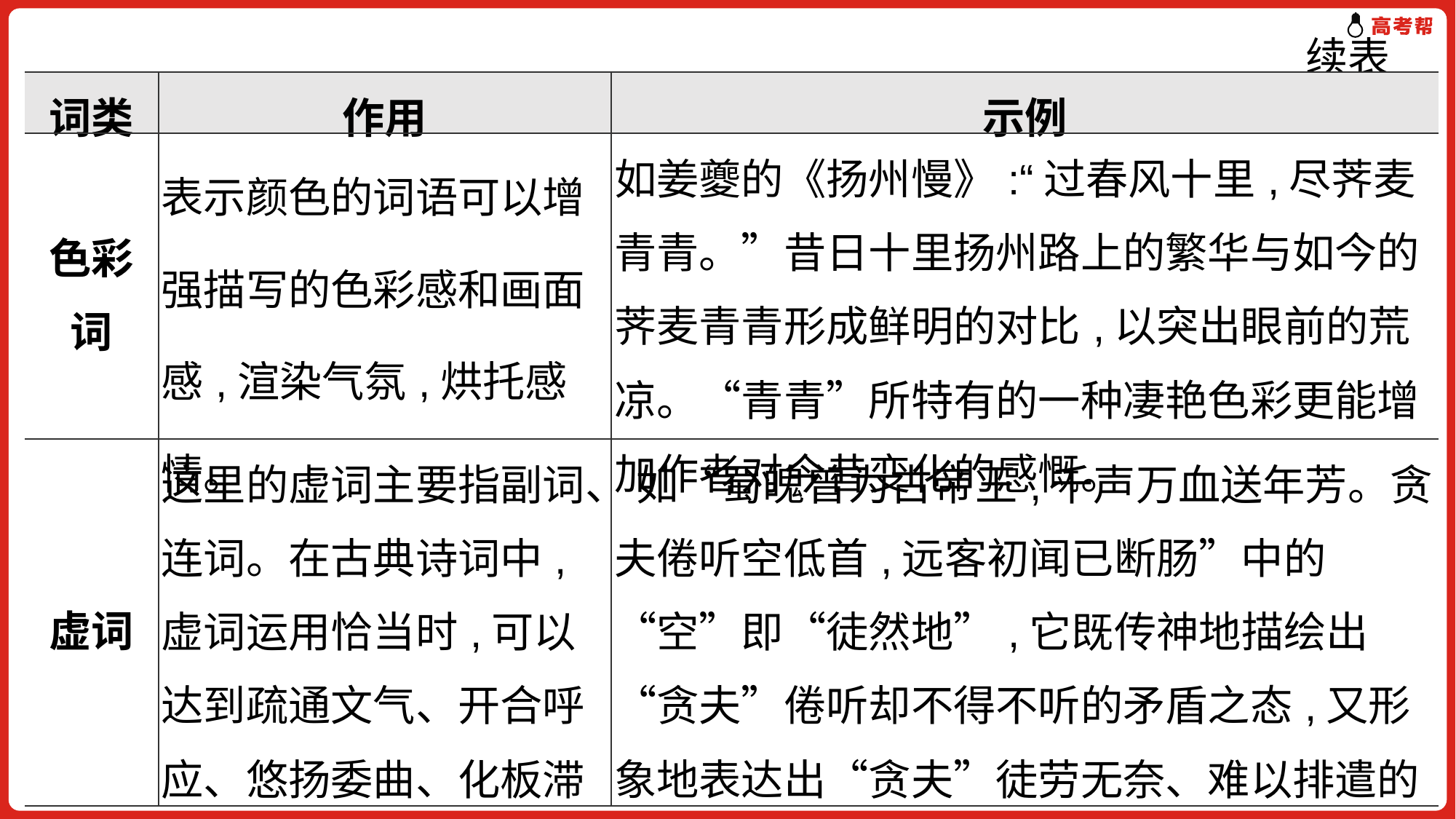

续表
| 词类 | 作用 | 示例 |
| --- | --- | --- |
| 色彩 词 | 表示颜色的词语可以增强描写的色彩感和画面感,渲染气氛,烘托感情。 | 如姜夔的《扬州慢》:“过春风十里,尽荠麦青青。”昔日十里扬州路上的繁华与如今的荠麦青青形成鲜明的对比,以突出眼前的荒凉。“青青”所特有的一种凄艳色彩更能增加作者对今昔变化的感慨。 |
| 虚词 | 这里的虚词主要指副词、连词。在古典诗词中,虚词运用恰当时,可以达到疏通文气、开合呼应、悠扬委曲、化板滞为流动等美学效果。 | 如“蜀魄曾为古帝王,千声万血送年芳。贪夫倦听空低首,远客初闻已断肠”中的“空”即“徒然地”,它既传神地描绘出“贪夫”倦听却不得不听的矛盾之态,又形象地表达出“贪夫”徒劳无奈、难以排遣的惆怅之情。 |